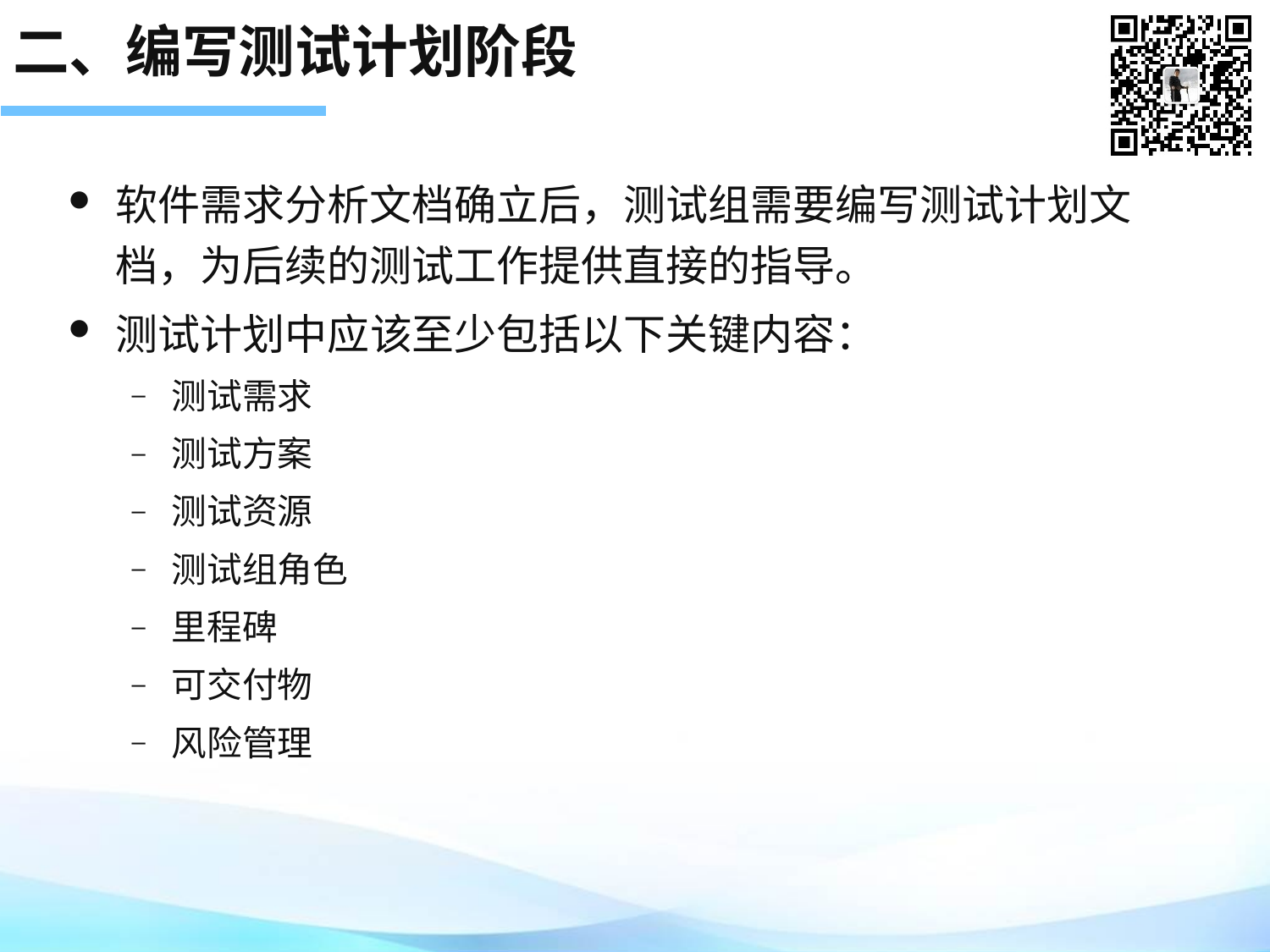

# 二、编写测试计划阶段
软件需求分析文档确立后，测试组需要编写测试计划文档，为后续的测试工作提供直接的指导。
测试计划中应该至少包括以下关键内容：
测试需求
测试方案
测试资源
测试组角色
里程碑
可交付物
风险管理